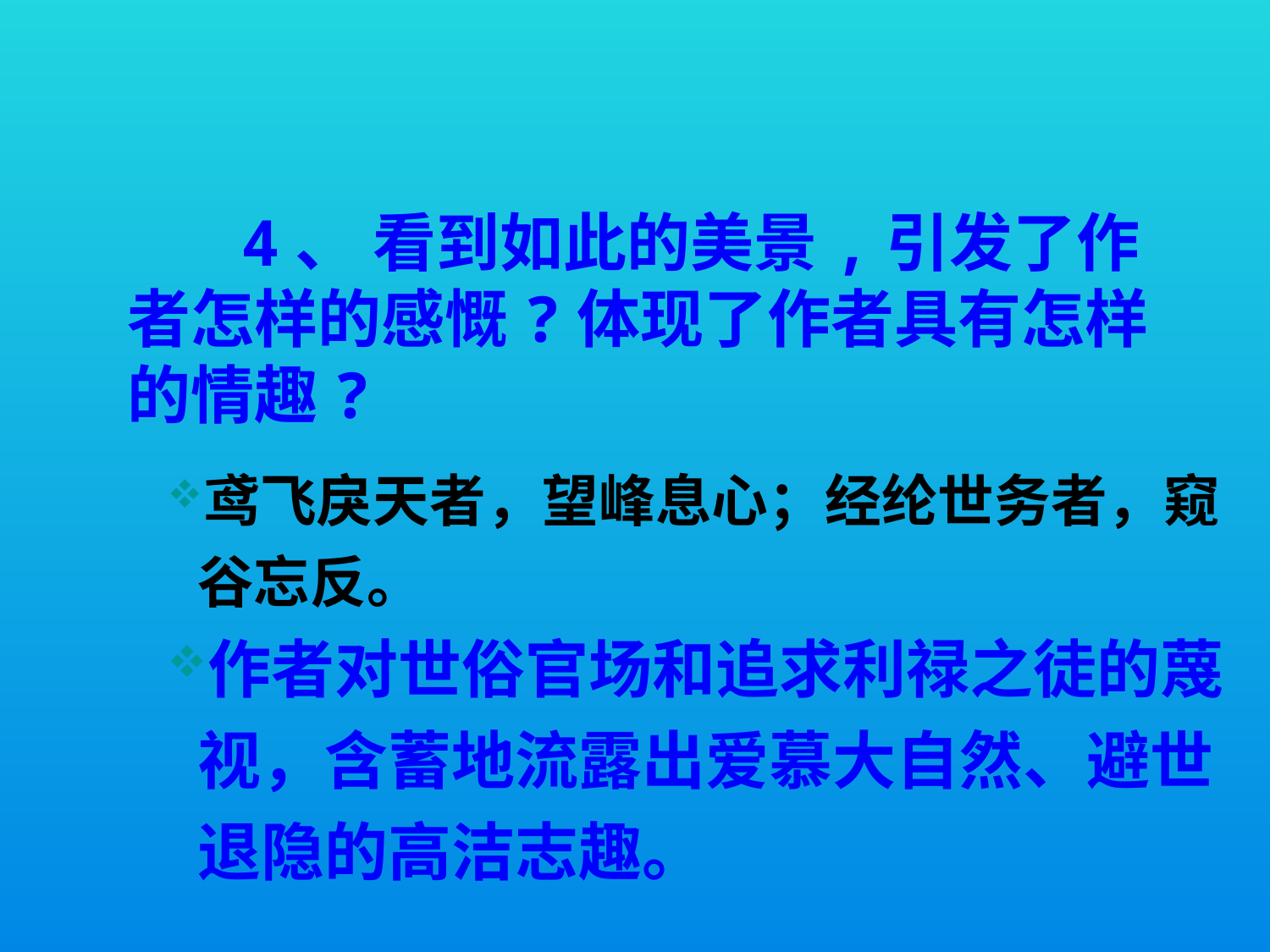

4、 看到如此的美景,引发了作者怎样的感慨?体现了作者具有怎样的情趣?
鸢飞戾天者，望峰息心；经纶世务者，窥谷忘反。
作者对世俗官场和追求利禄之徒的蔑视，含蓄地流露出爱慕大自然、避世退隐的高洁志趣。